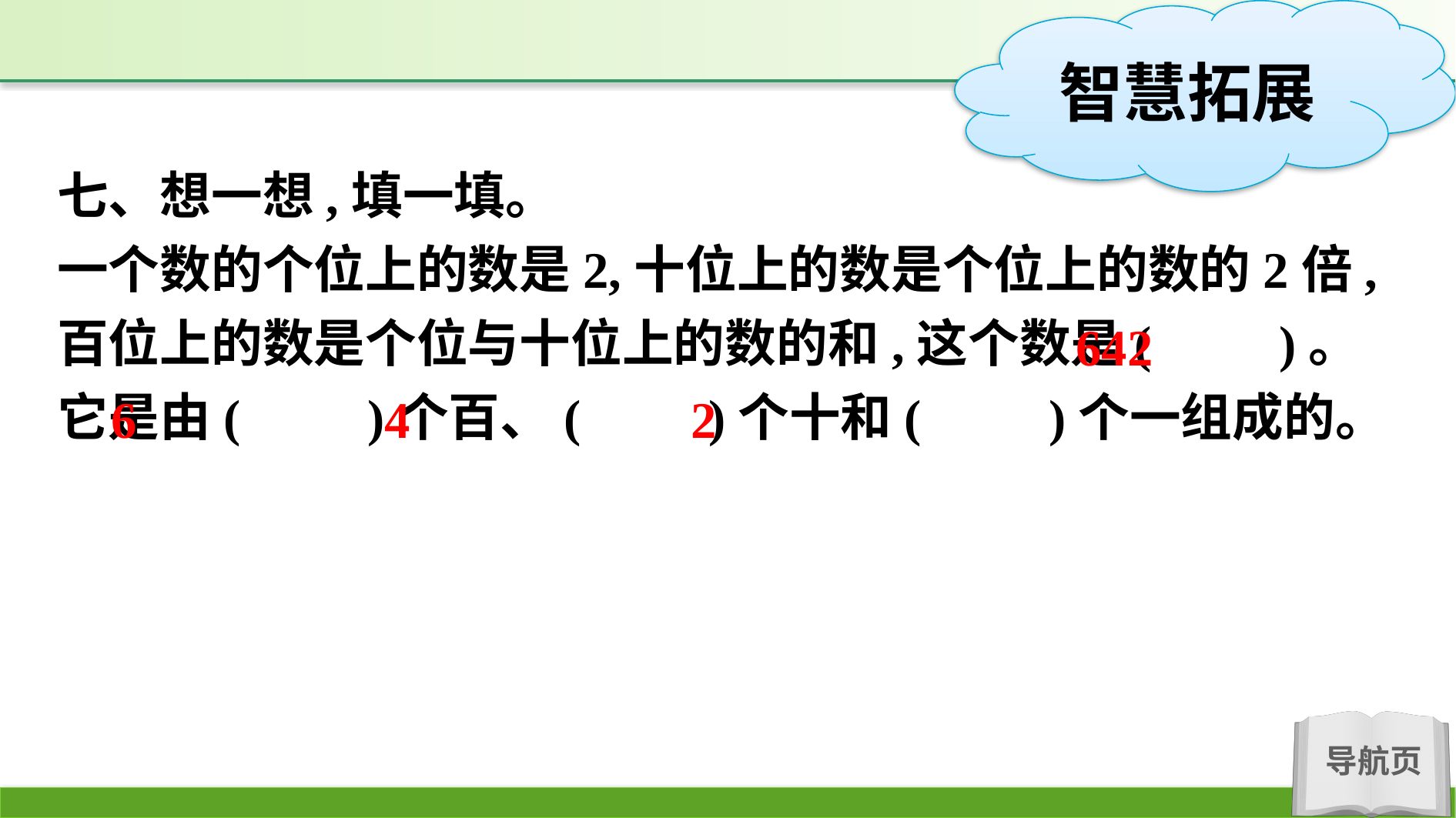

七、想一想,填一填。
一个数的个位上的数是2,十位上的数是个位上的数的2倍,百位上的数是个位与十位上的数的和,这个数是(　　)。它是由(　　)个百、(　　)个十和(　　)个一组成的。
642
6
4
2